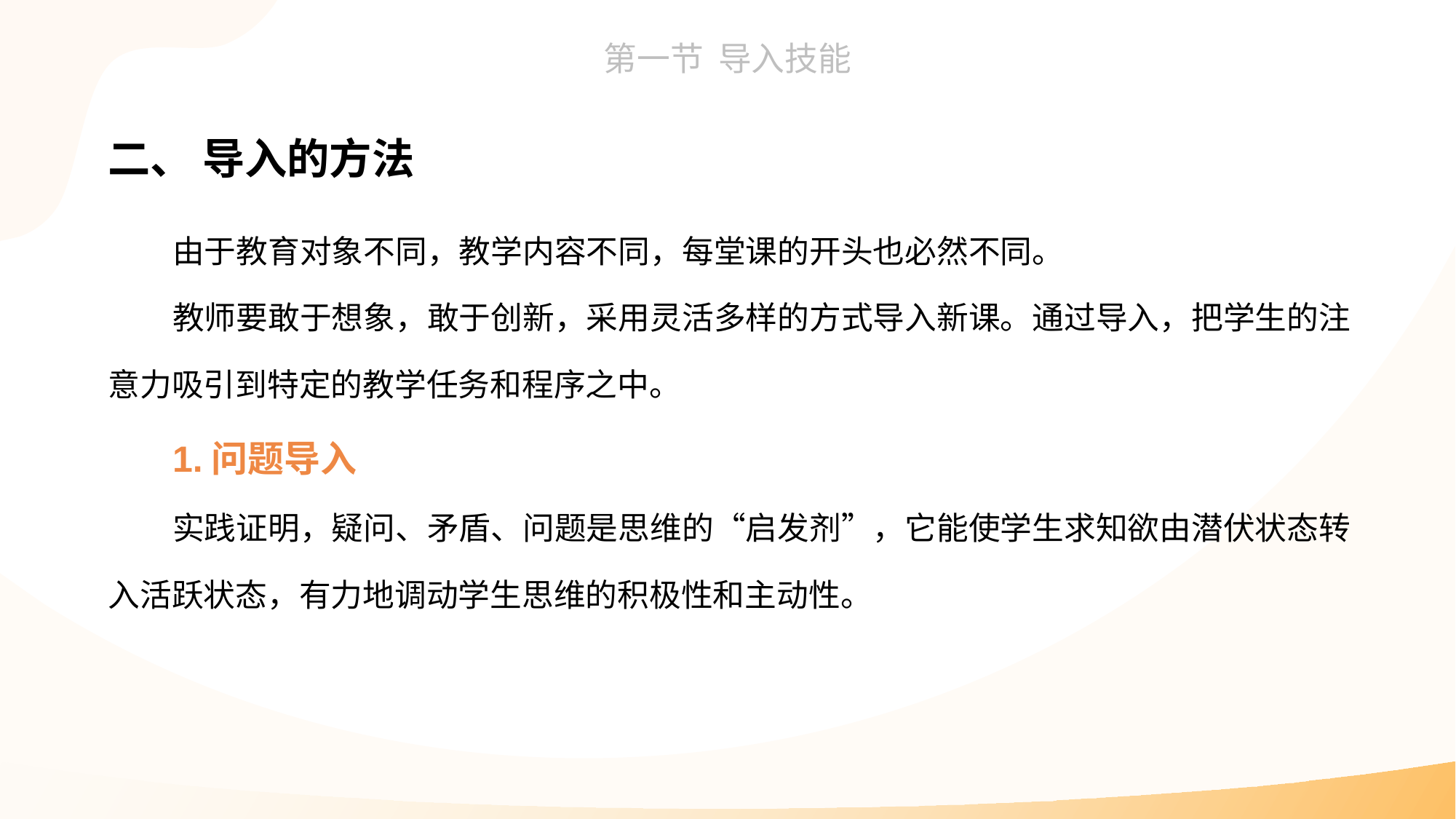

二、 导入的方法
由于教育对象不同，教学内容不同，每堂课的开头也必然不同。
教师要敢于想象，敢于创新，采用灵活多样的方式导入新课。通过导入，把学生的注意力吸引到特定的教学任务和程序之中。
1.问题导入
实践证明，疑问、矛盾、问题是思维的“启发剂”，它能使学生求知欲由潜伏状态转入活跃状态，有力地调动学生思维的积极性和主动性。